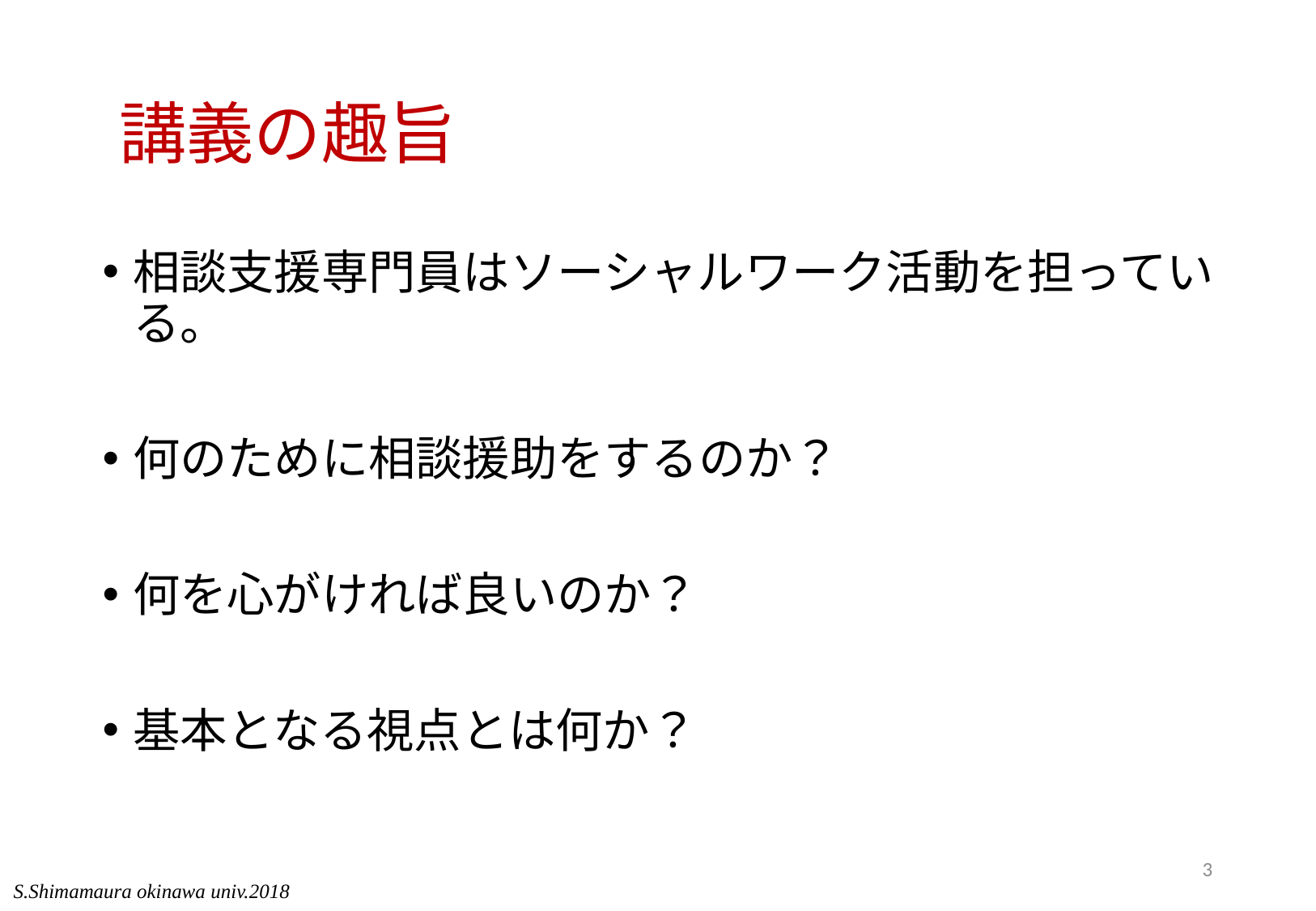

# 講義の趣旨
相談支援専門員はソーシャルワーク活動を担っている。

何のために相談援助をするのか？

何を心がければ良いのか？

基本となる視点とは何か？
3
S.Shimamaura okinawa univ.2018